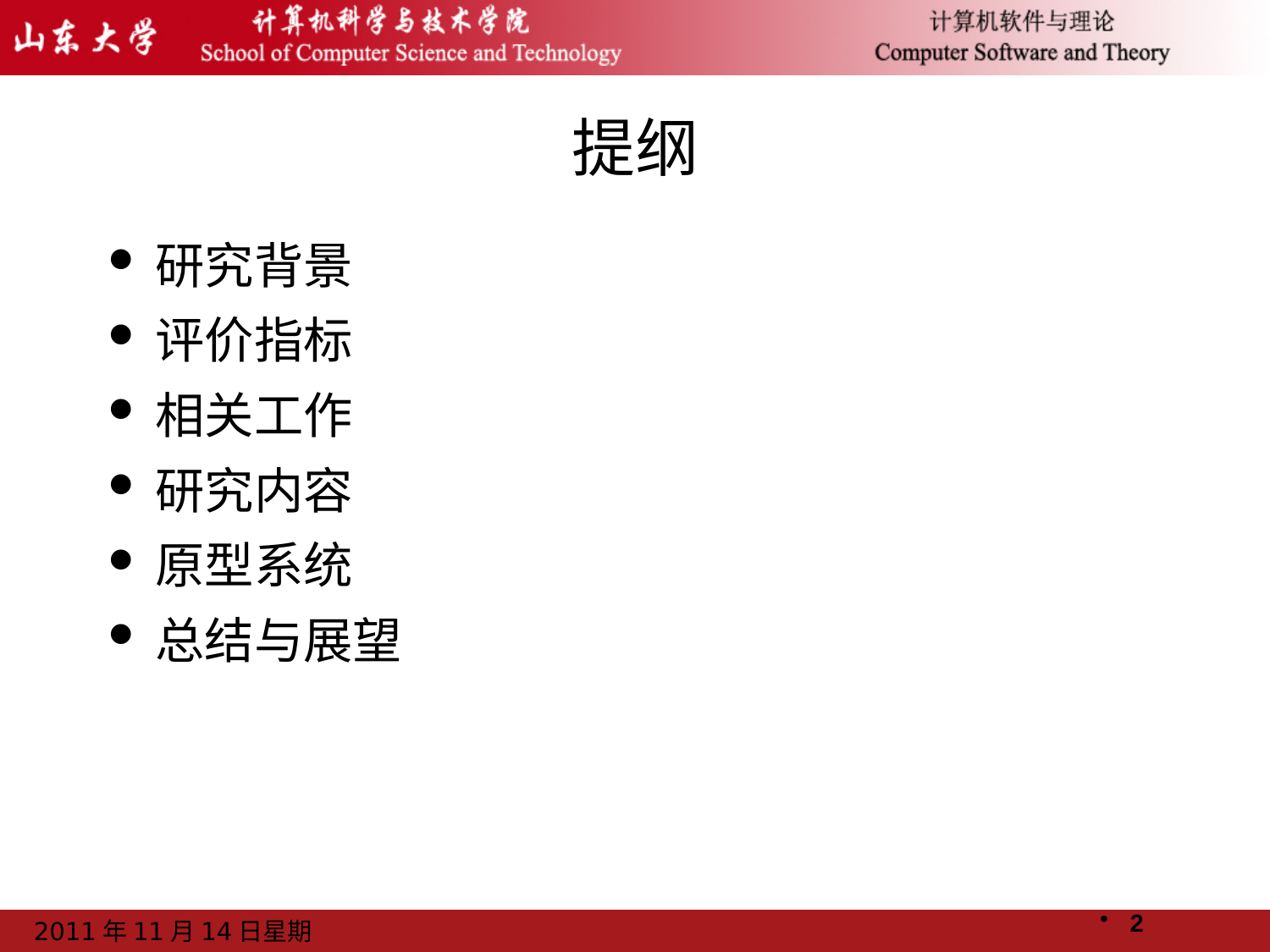

# 提纲
研究背景
评价指标
相关工作
研究内容
原型系统
总结与展望
2
2011年11月14日星期一